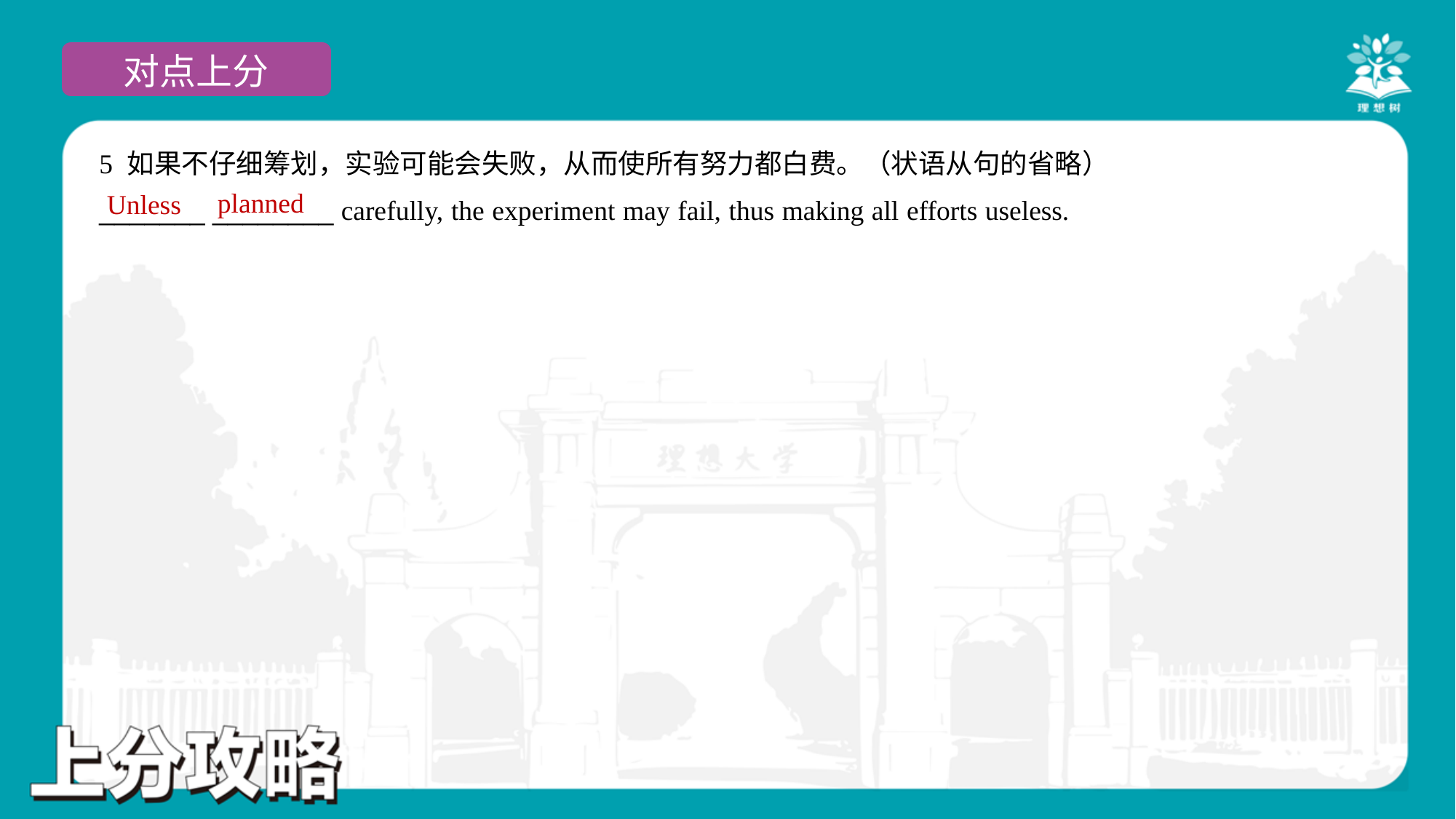

5 如果不仔细筹划，实验可能会失败，从而使所有努力都白费。（状语从句的省略）
_______ ________ carefully, the experiment may fail, thus making all efforts useless.
planned
Unless